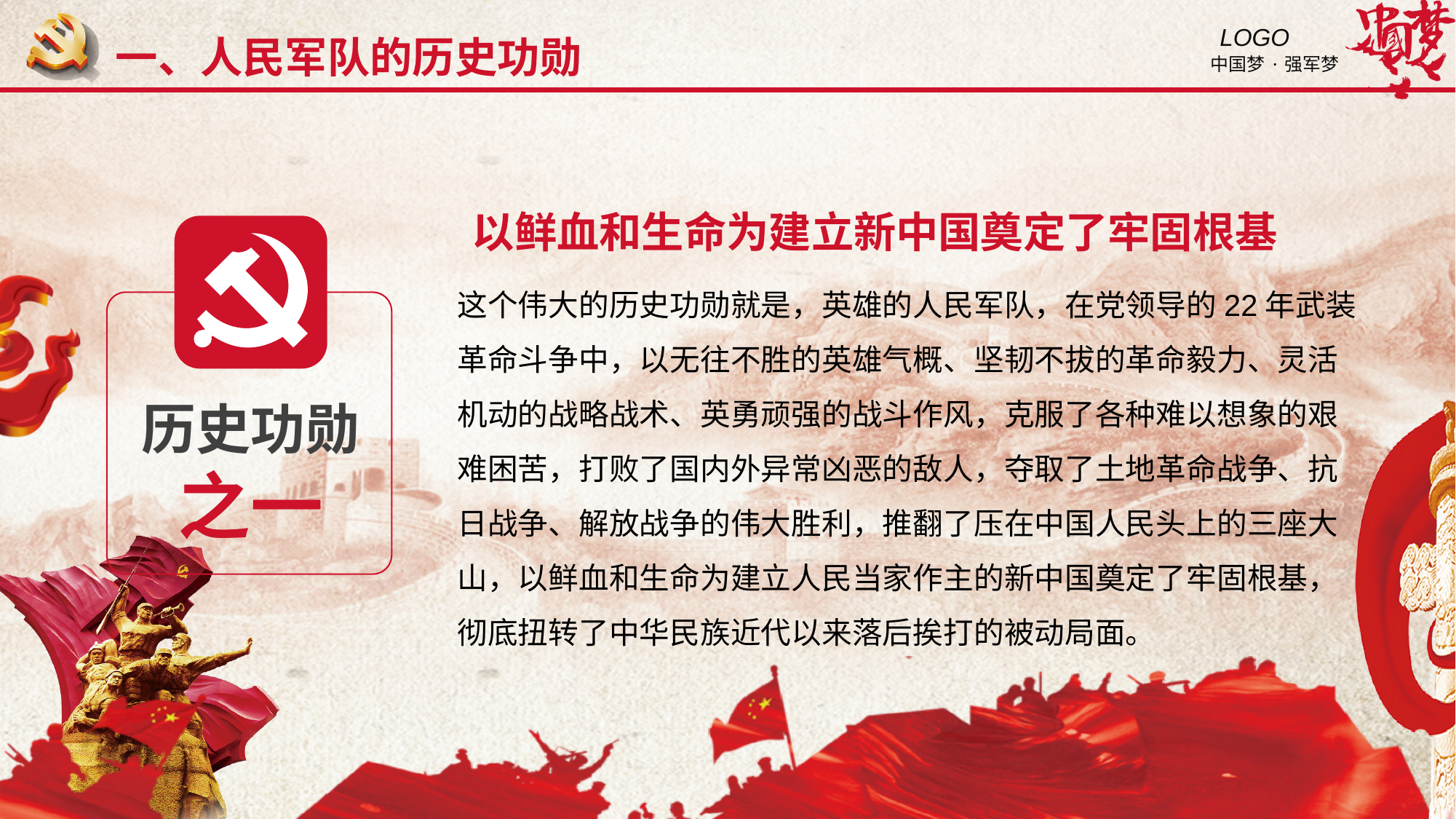

以鲜血和生命为建立新中国奠定了牢固根基

历史功勋之一
这个伟大的历史功勋就是，英雄的人民军队，在党领导的22年武装革命斗争中，以无往不胜的英雄气概、坚韧不拔的革命毅力、灵活机动的战略战术、英勇顽强的战斗作风，克服了各种难以想象的艰难困苦，打败了国内外异常凶恶的敌人，夺取了土地革命战争、抗日战争、解放战争的伟大胜利，推翻了压在中国人民头上的三座大山，以鲜血和生命为建立人民当家作主的新中国奠定了牢固根基，彻底扭转了中华民族近代以来落后挨打的被动局面。